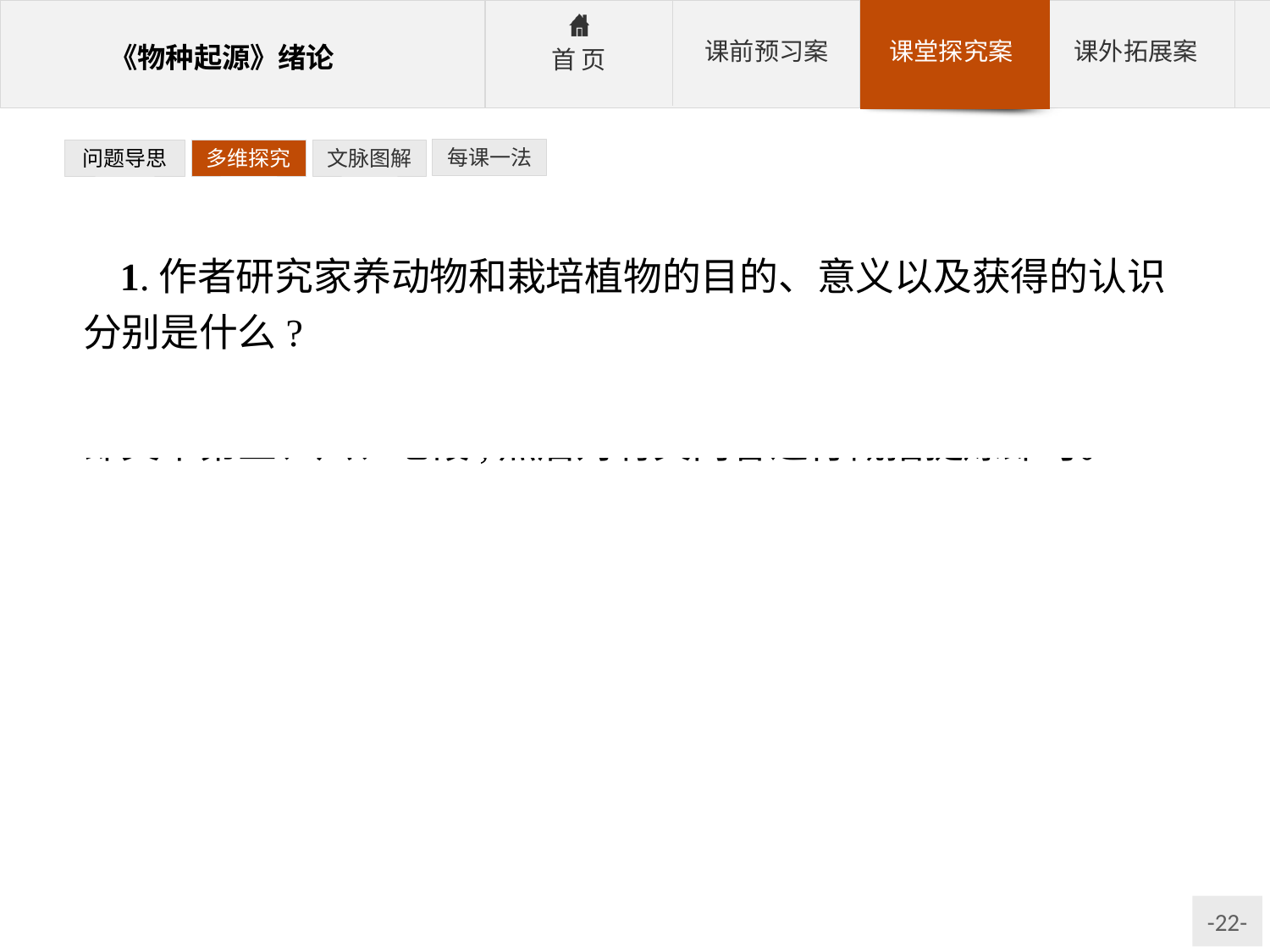

每课一法
问题导思
多维探究
文脉图解
1.作者研究家养动物和栽培植物的目的、意义以及获得的认识分别是什么?
提示:本题主要考查信息的筛选与概括。首先找到相应的区域,即文中第五、六、七段,然后对有关内容进行概括提炼即可。
参考答案:目的:对生物变异的原因及相互适应的方法进行明确的了解。
意义:获得了大量的有关变异的知识,虽然还不够完备,但总可以为处理这个问题和其他一切复杂问题提供最良好最可靠的方法。
认识:大量的遗传变异是可能的;人类选种的力量,能使微小的变异逐渐积累起来。